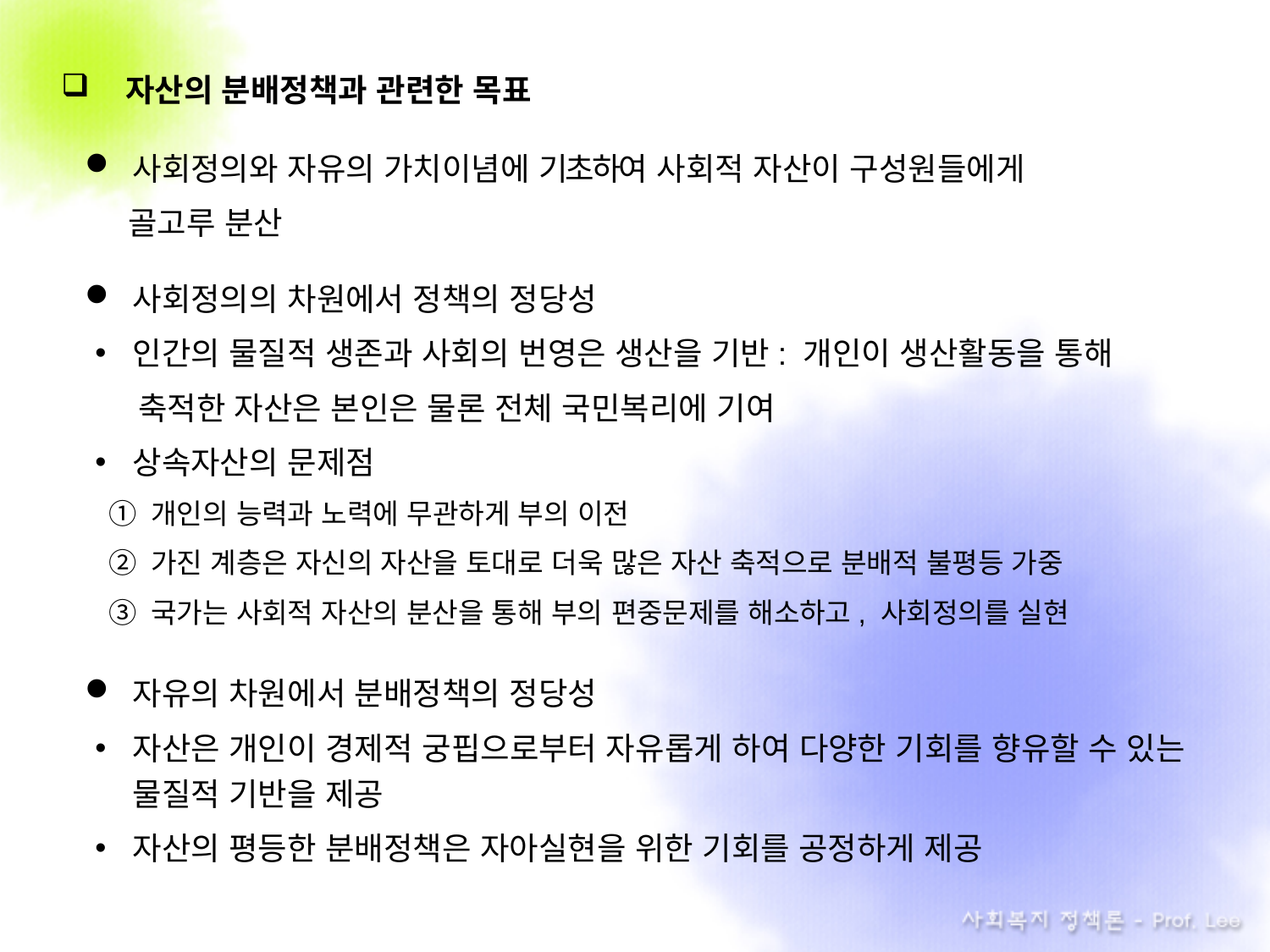

자산의 분배정책과 관련한 목표

사회정의와 자유의 가치이념에 기초하여 사회적 자산이 구성원들에게
    골고루 분산

사회정의의 차원에서 정책의 정당성
인간의 물질적 생존과 사회의 번영은 생산을 기반: 개인이 생산활동을 통해
 .  축적한 자산은 본인은 물론 전체 국민복리에 기여
상속자산의 문제점
① 개인의 능력과 노력에 무관하게 부의 이전
② 가진 계층은 자신의 자산을 토대로 더욱 많은 자산 축적으로 분배적 불평등 가중
③ 국가는 사회적 자산의 분산을 통해 부의 편중문제를 해소하고, 사회정의를 실현

자유의 차원에서 분배정책의 정당성
자산은 개인이 경제적 궁핍으로부터 자유롭게 하여 다양한 기회를 향유할 수 있는 물질적 기반을 제공
자산의 평등한 분배정책은 자아실현을 위한 기회를 공정하게 제공